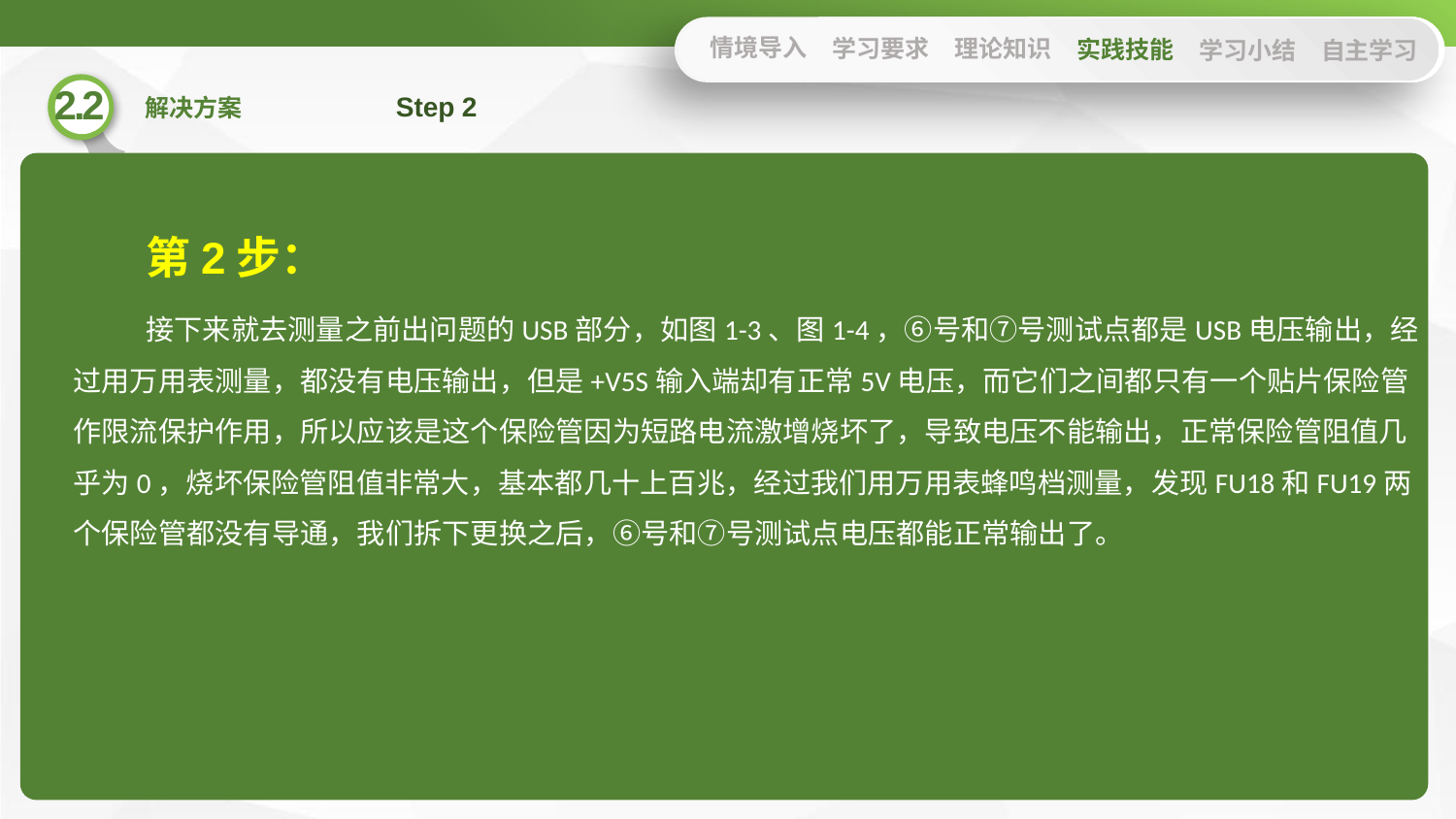

情境导入
学习要求
理论知识
实践技能
学习小结
自主学习
Step 2
第2步：
接下来就去测量之前出问题的USB部分，如图1-3、图1-4，⑥号和⑦号测试点都是USB电压输出，经过用万用表测量，都没有电压输出，但是+V5S输入端却有正常5V电压，而它们之间都只有一个贴片保险管作限流保护作用，所以应该是这个保险管因为短路电流激增烧坏了，导致电压不能输出，正常保险管阻值几乎为0，烧坏保险管阻值非常大，基本都几十上百兆，经过我们用万用表蜂鸣档测量，发现FU18和FU19两个保险管都没有导通，我们拆下更换之后，⑥号和⑦号测试点电压都能正常输出了。